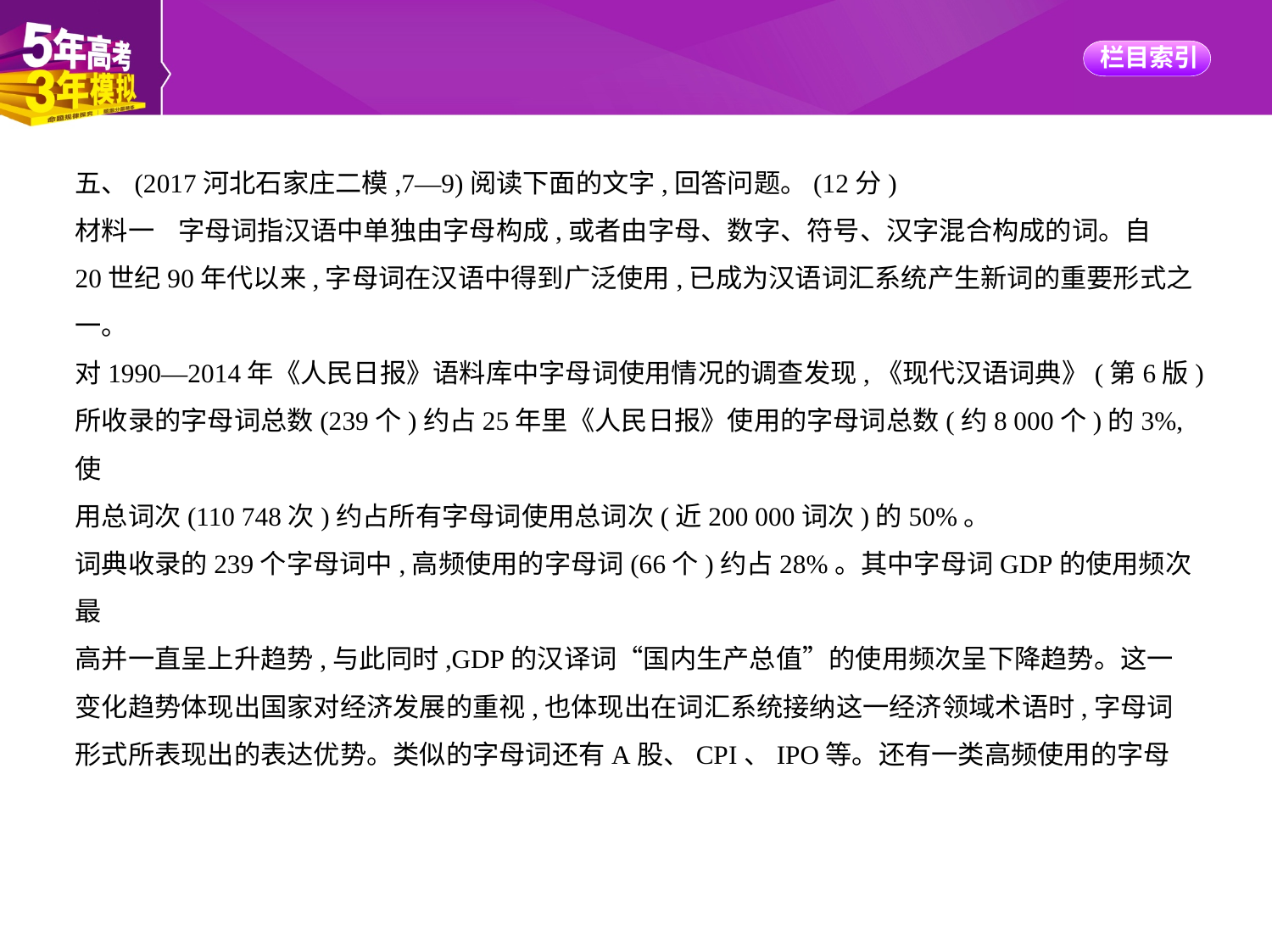

五、(2017河北石家庄二模,7—9)阅读下面的文字,回答问题。(12分)
材料一    字母词指汉语中单独由字母构成,或者由字母、数字、符号、汉字混合构成的词。自
20世纪90年代以来,字母词在汉语中得到广泛使用,已成为汉语词汇系统产生新词的重要形式之
一。
对1990—2014年《人民日报》语料库中字母词使用情况的调查发现,《现代汉语词典》(第6版)
所收录的字母词总数(239个)约占25年里《人民日报》使用的字母词总数(约8 000个)的3%,使
用总词次(110 748次)约占所有字母词使用总词次(近200 000词次)的50%。
词典收录的239个字母词中,高频使用的字母词(66个)约占28%。其中字母词GDP的使用频次最
高并一直呈上升趋势,与此同时,GDP的汉译词“国内生产总值”的使用频次呈下降趋势。这一
变化趋势体现出国家对经济发展的重视,也体现出在词汇系统接纳这一经济领域术语时,字母词
形式所表现出的表达优势。类似的字母词还有A股、CPI、IPO等。还有一类高频使用的字母